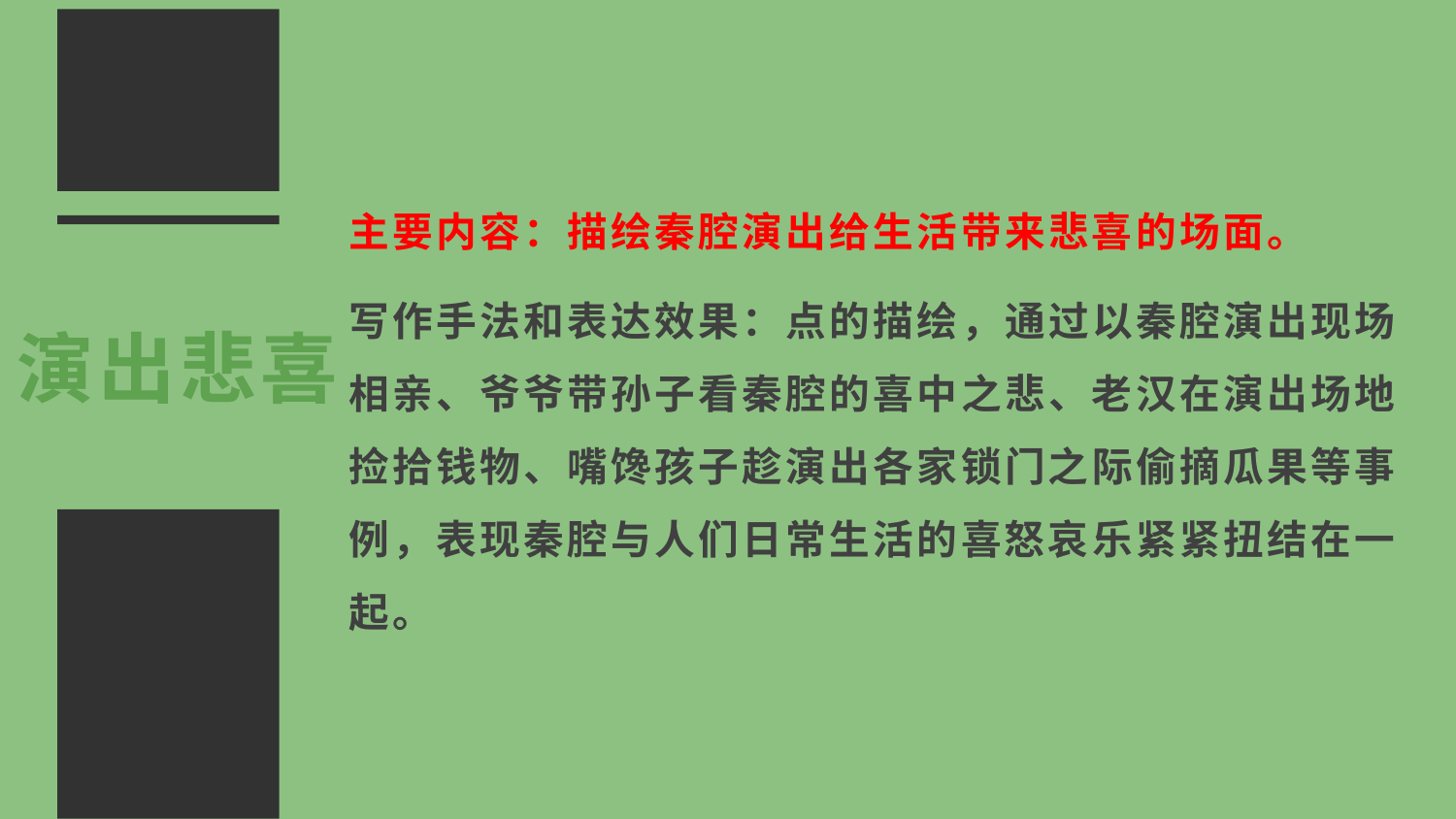

主要内容：描绘秦腔演出给生活带来悲喜的场面。
写作手法和表达效果：点的描绘，通过以秦腔演出现场相亲、爷爷带孙子看秦腔的喜中之悲、老汉在演出场地捡拾钱物、嘴馋孩子趁演出各家锁门之际偷摘瓜果等事例，表现秦腔与人们日常生活的喜怒哀乐紧紧扭结在一起。

演出悲喜